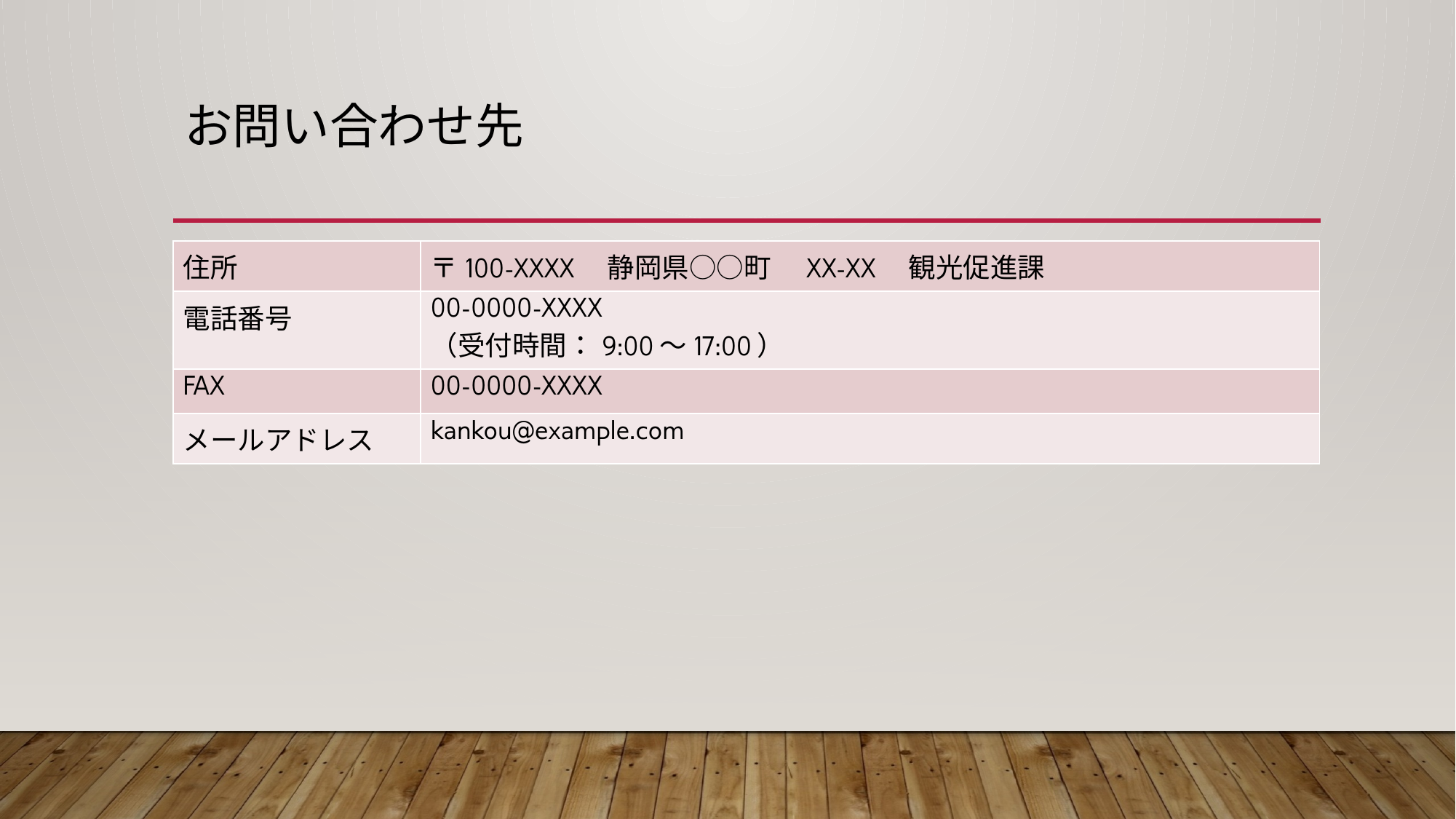

# お問い合わせ先
| 住所 | 〒100-XXXX　静岡県○○町　XX-XX　観光促進課 |
| --- | --- |
| 電話番号 | 00-0000-XXXX （受付時間：9:00～17:00） |
| FAX | 00-0000-XXXX |
| メールアドレス | kankou@example.com |